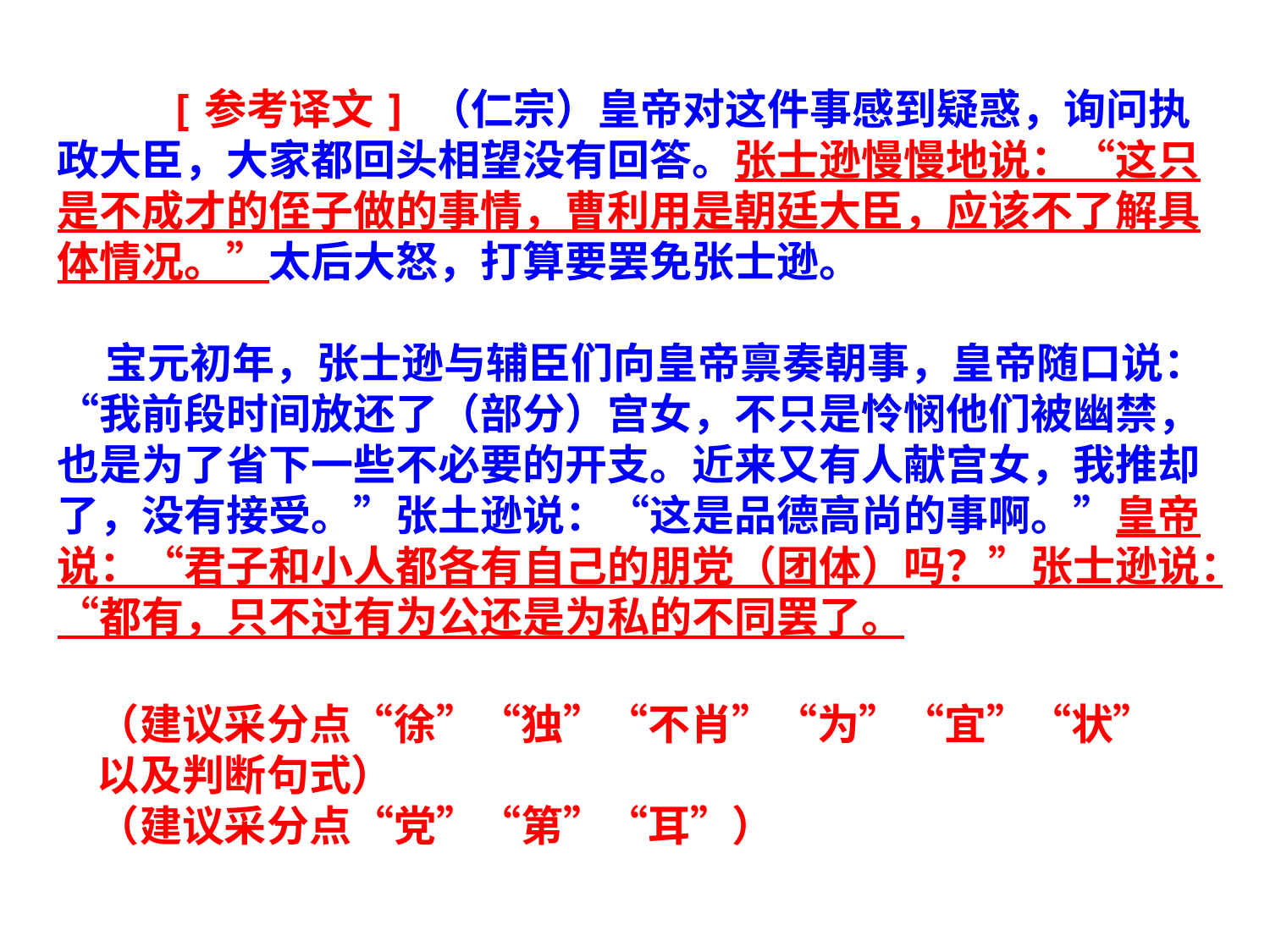

[参考译文] （仁宗）皇帝对这件事感到疑惑，询问执政大臣，大家都回头相望没有回答。张士逊慢慢地说：“这只是不成才的侄子做的事情，曹利用是朝廷大臣，应该不了解具体情况。”太后大怒，打算要罢免张士逊。

    宝元初年，张士逊与辅臣们向皇帝禀奏朝事，皇帝随口说：“我前段时间放还了（部分）宫女，不只是怜悯他们被幽禁，也是为了省下一些不必要的开支。近来又有人献宫女，我推却了，没有接受。”张土逊说：“这是品德高尚的事啊。”皇帝说：“君子和小人都各有自己的朋党（团体）吗？”张士逊说：“都有，只不过有为公还是为私的不同罢了。

（建议采分点“徐”“独”“不肖”“为”“宜”“状”以及判断句式）
（建议采分点“党”“第”“耳”）